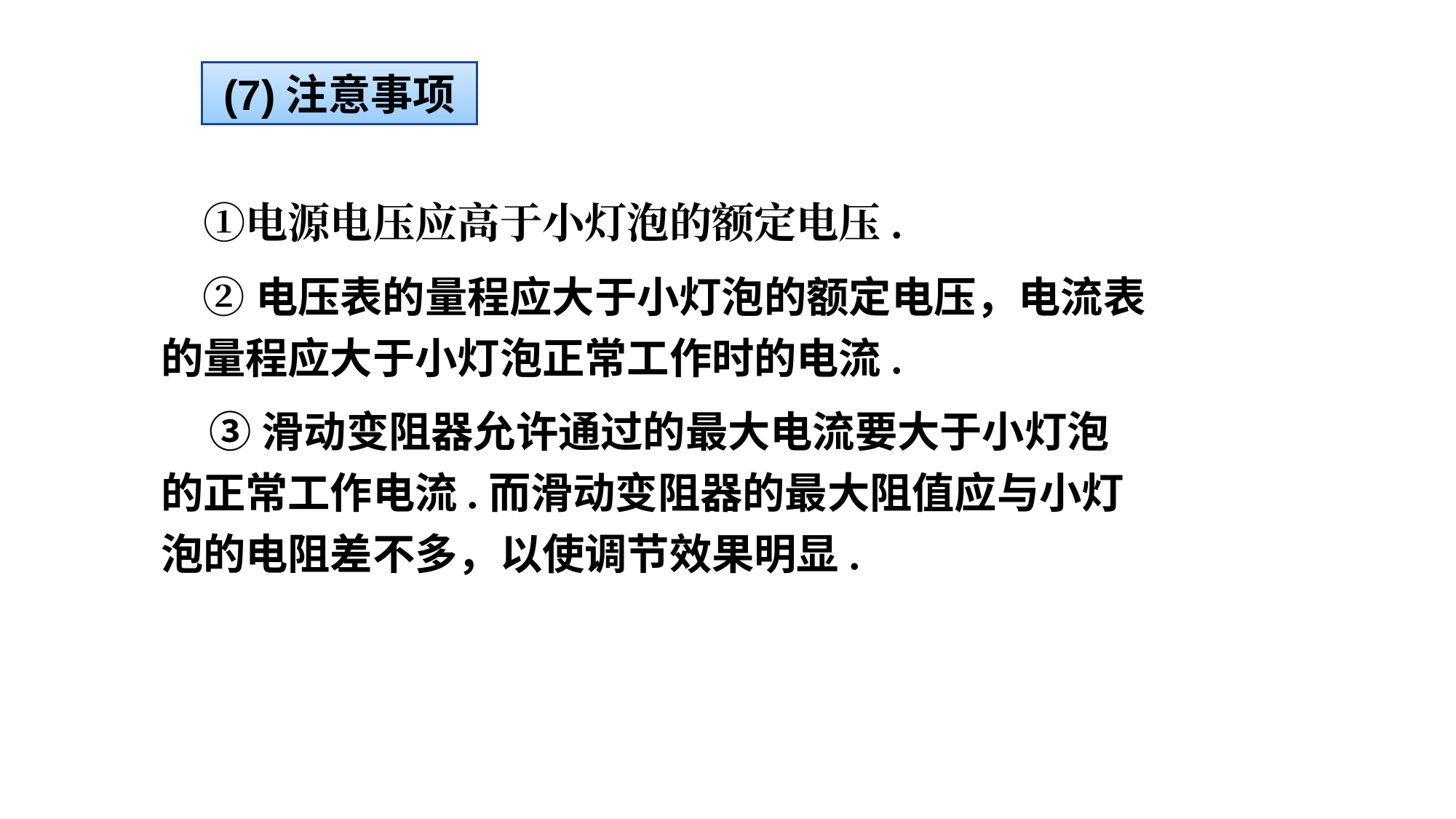

(7)注意事项
　①电源电压应高于小灯泡的额定电压.
    ②电压表的量程应大于小灯泡的额定电压，电流表的量程应大于小灯泡正常工作时的电流.
     ③滑动变阻器允许通过的最大电流要大于小灯泡的正常工作电流.而滑动变阻器的最大阻值应与小灯泡的电阻差不多，以使调节效果明显.